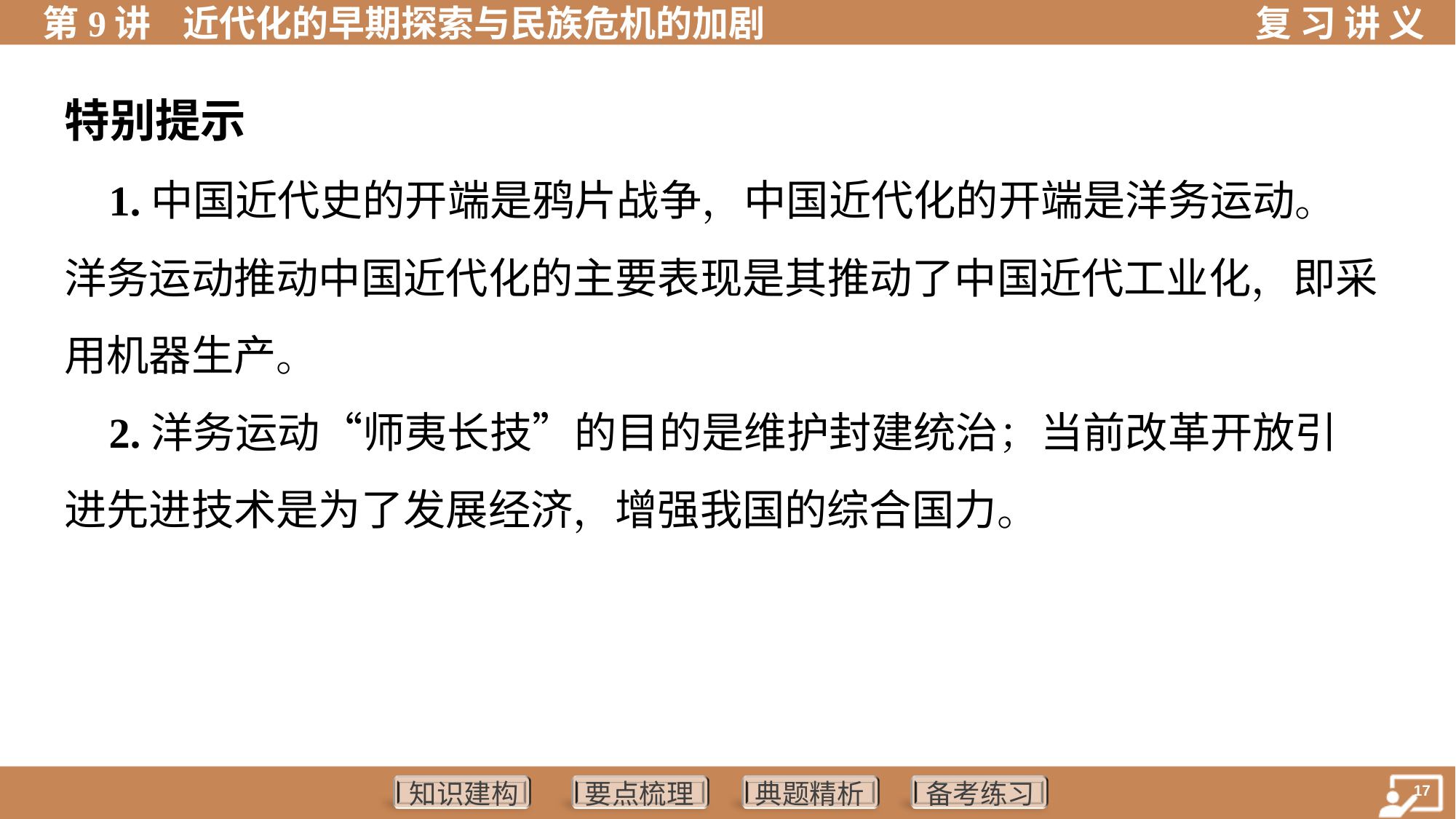

特别提示
    1.中国近代史的开端是鸦片战争，中国近代化的开端是洋务运动。
洋务运动推动中国近代化的主要表现是其推动了中国近代工业化，即采
用机器生产。
    2.洋务运动“师夷长技”的目的是维护封建统治；当前改革开放引
进先进技术是为了发展经济，增强我国的综合国力。